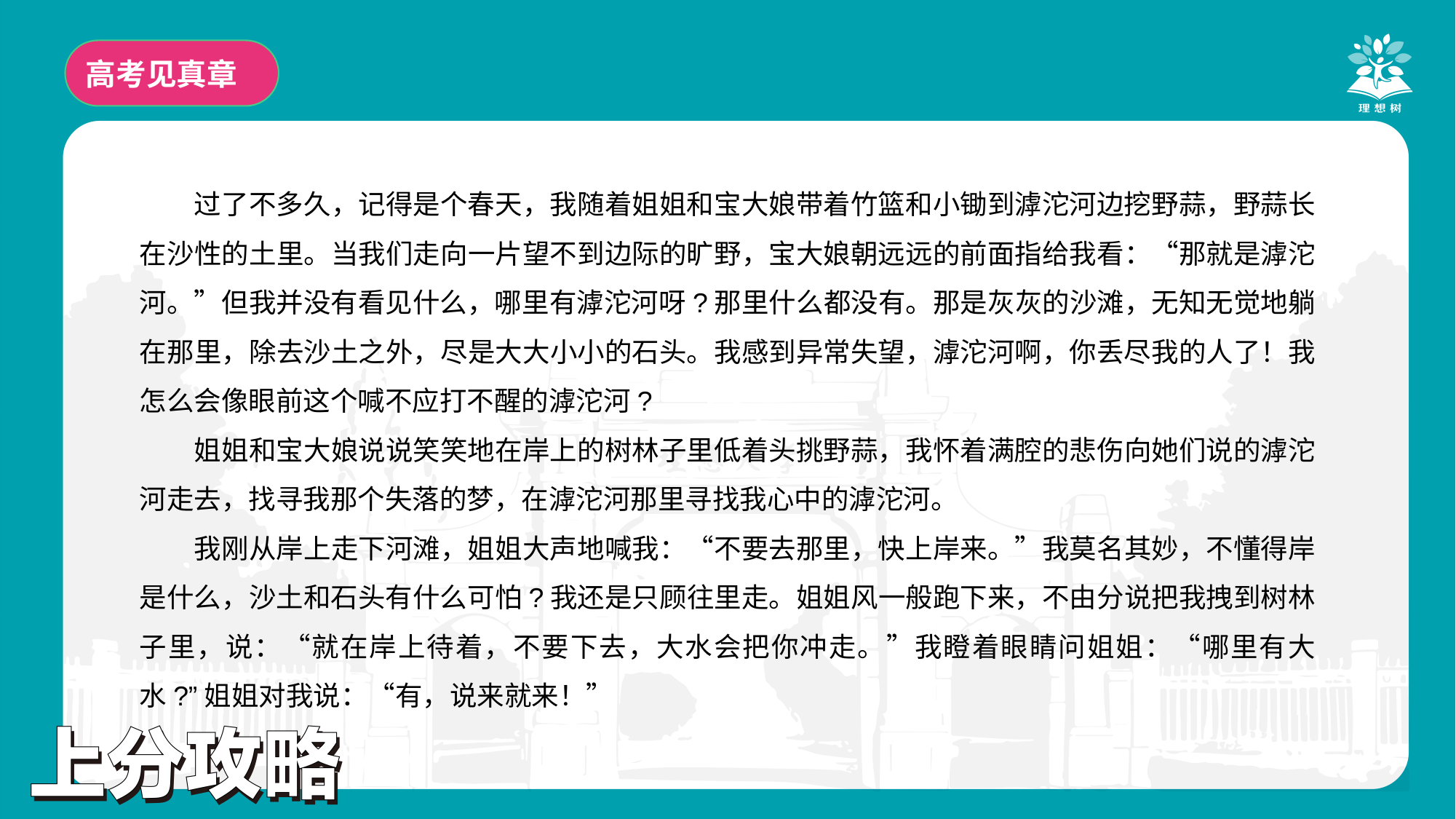

高考见真章
过了不多久，记得是个春天，我随着姐姐和宝大娘带着竹篮和小锄到滹沱河边挖野蒜，野蒜长在沙性的土里。当我们走向一片望不到边际的旷野，宝大娘朝远远的前面指给我看：“那就是滹沱河。”但我并没有看见什么，哪里有滹沱河呀?那里什么都没有。那是灰灰的沙滩，无知无觉地躺在那里，除去沙土之外，尽是大大小小的石头。我感到异常失望，滹沱河啊，你丢尽我的人了！我怎么会像眼前这个喊不应打不醒的滹沱河?
姐姐和宝大娘说说笑笑地在岸上的树林子里低着头挑野蒜，我怀着满腔的悲伤向她们说的滹沱河走去，找寻我那个失落的梦，在滹沱河那里寻找我心中的滹沱河。
我刚从岸上走下河滩，姐姐大声地喊我：“不要去那里，快上岸来。”我莫名其妙，不懂得岸是什么，沙土和石头有什么可怕?我还是只顾往里走。姐姐风一般跑下来，不由分说把我拽到树林子里，说：“就在岸上待着，不要下去，大水会把你冲走。”我瞪着眼睛问姐姐：“哪里有大水?”姐姐对我说：“有，说来就来！”